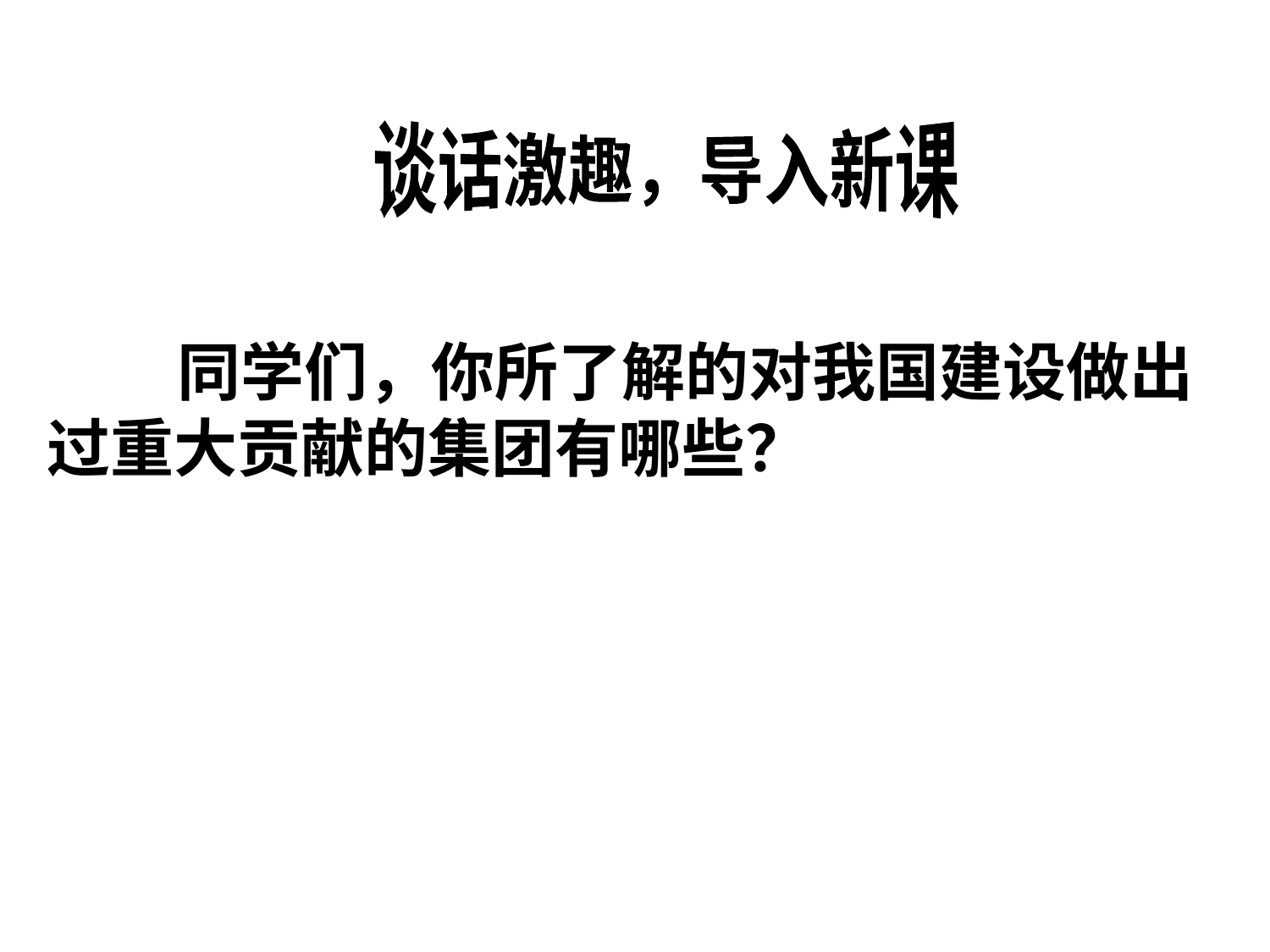

谈话激趣，导入新课
        同学们，你所了解的对我国建设做出过重大贡献的集团有哪些？